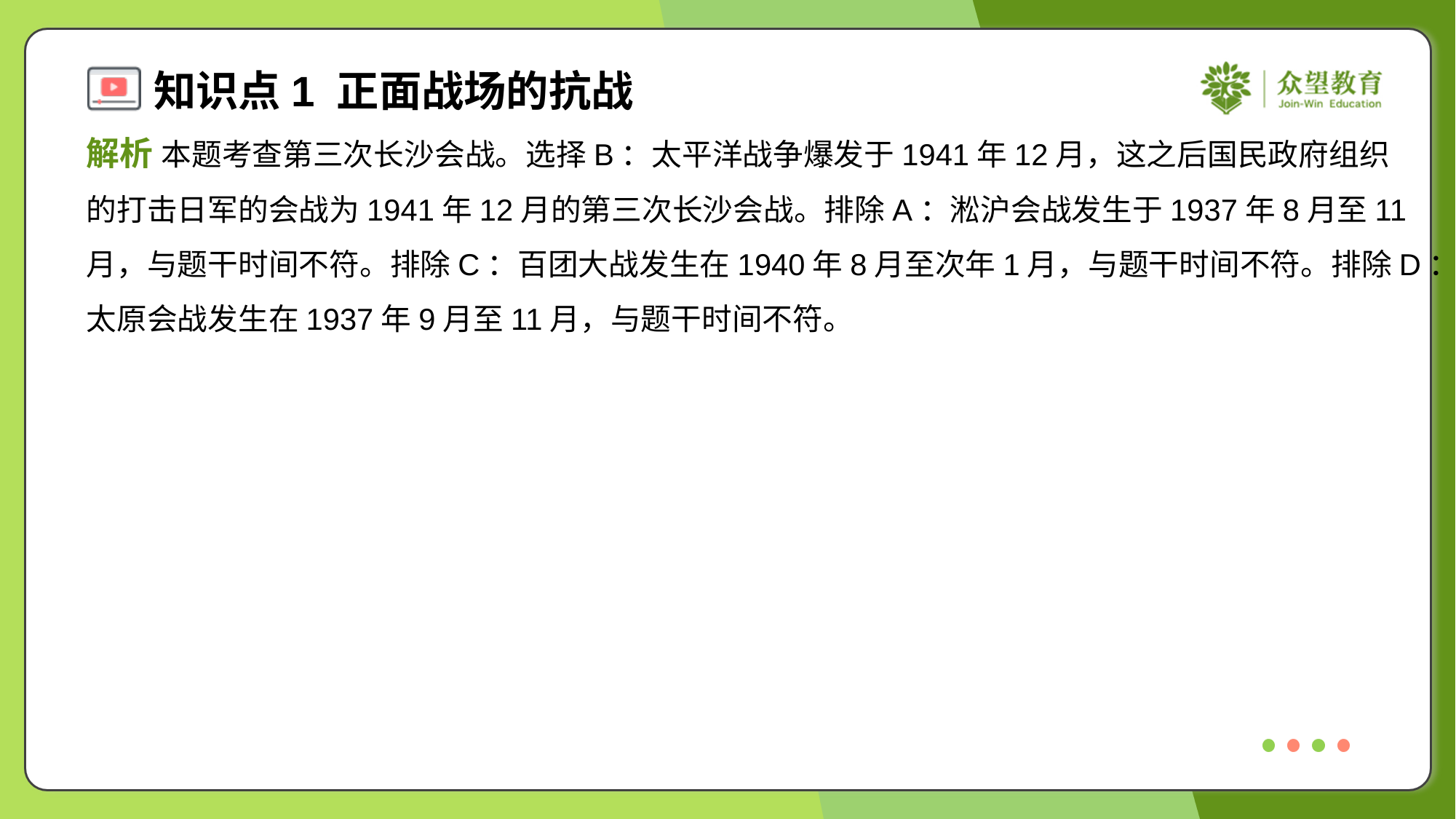

解析 本题考查第三次长沙会战。选择B：太平洋战争爆发于1941年12月，这之后国民政府组织
的打击日军的会战为1941年12月的第三次长沙会战。排除A：淞沪会战发生于1937年8月至11
月，与题干时间不符。排除C：百团大战发生在1940年8月至次年1月，与题干时间不符。排除D：
太原会战发生在1937年9月至11月，与题干时间不符。